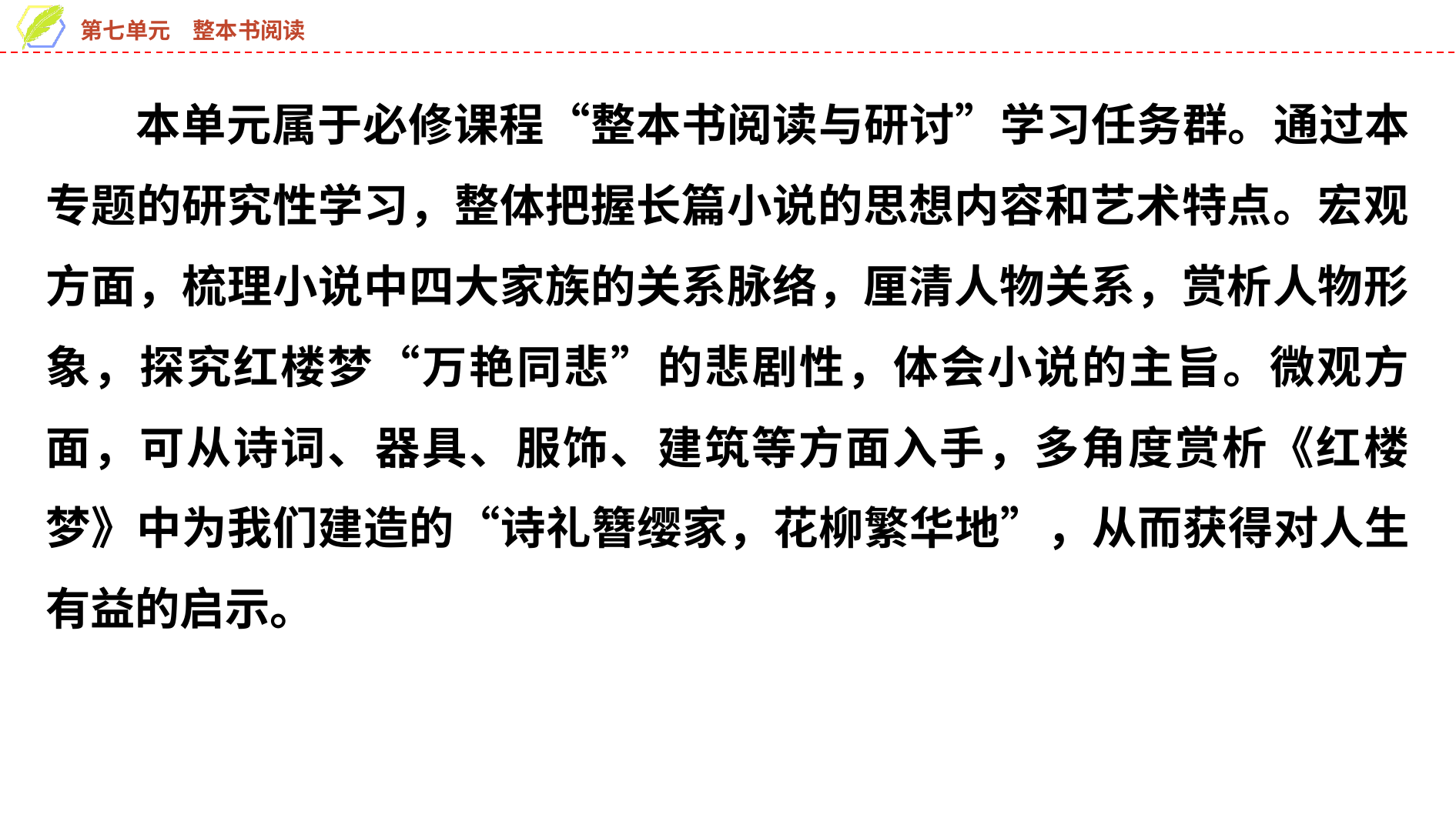

本单元属于必修课程“整本书阅读与研讨”学习任务群。通过本专题的研究性学习，整体把握长篇小说的思想内容和艺术特点。宏观方面，梳理小说中四大家族的关系脉络，厘清人物关系，赏析人物形象，探究红楼梦“万艳同悲”的悲剧性，体会小说的主旨。微观方面，可从诗词、器具、服饰、建筑等方面入手，多角度赏析《红楼梦》中为我们建造的“诗礼簪缨家，花柳繁华地”，从而获得对人生有益的启示。